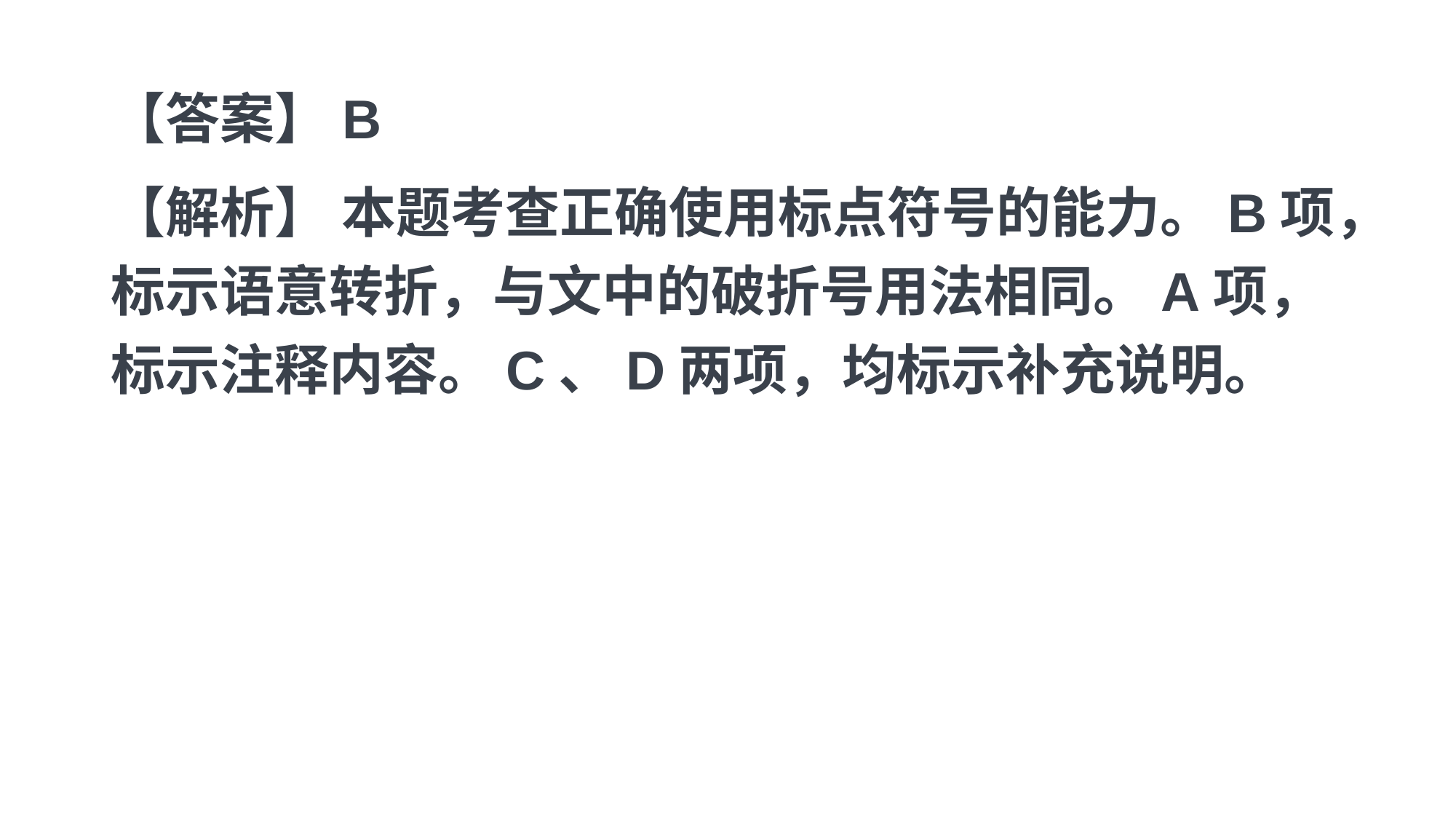

【答案】B
【解析】 本题考查正确使用标点符号的能力。B项，标示语意转折，与文中的破折号用法相同。A项，标示注释内容。C、D两项，均标示补充说明。